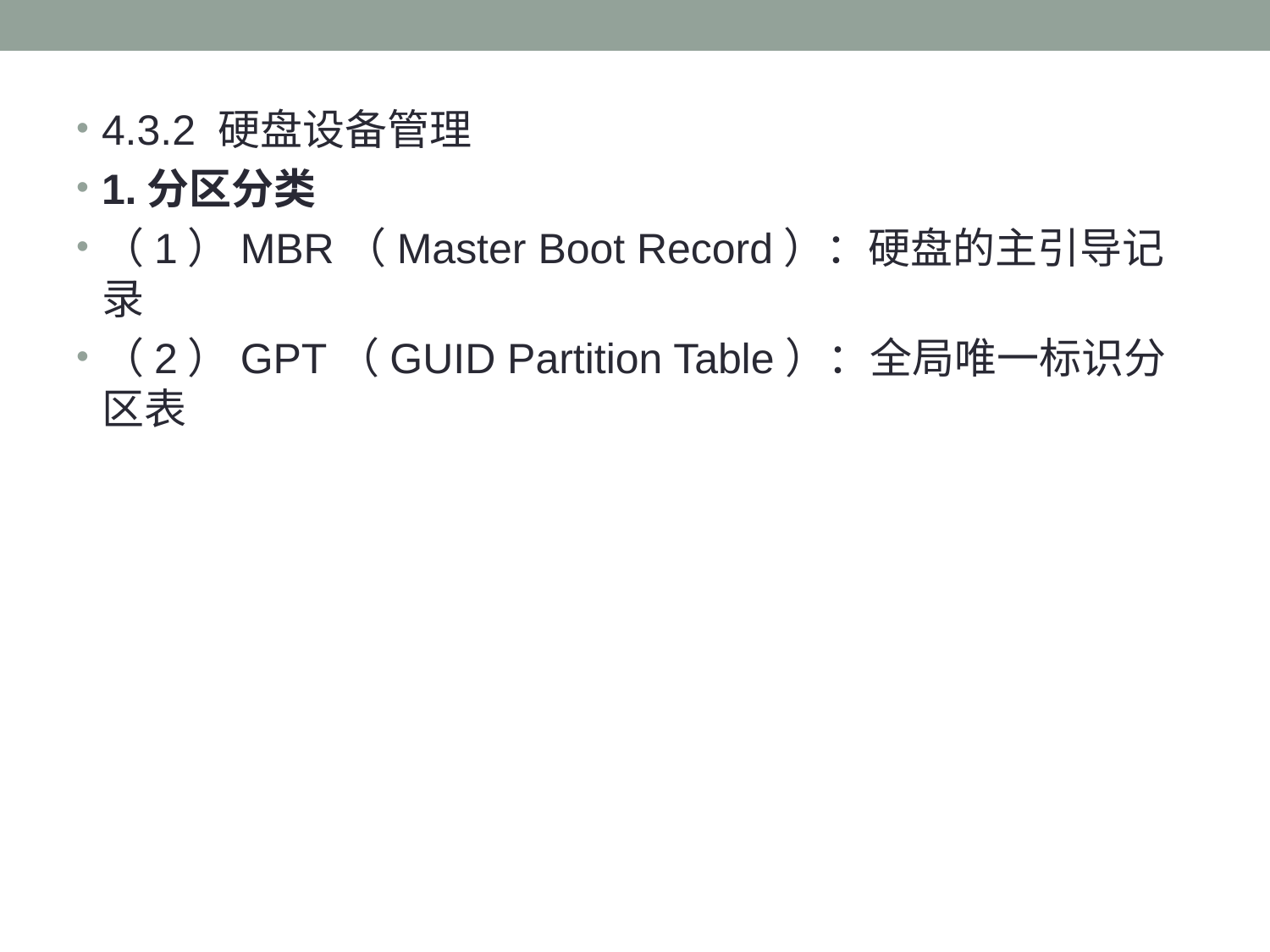

#
4.3.2 硬盘设备管理
1.分区分类
（1）MBR（Master Boot Record）：硬盘的主引导记录
（2）GPT（GUID Partition Table）：全局唯一标识分区表